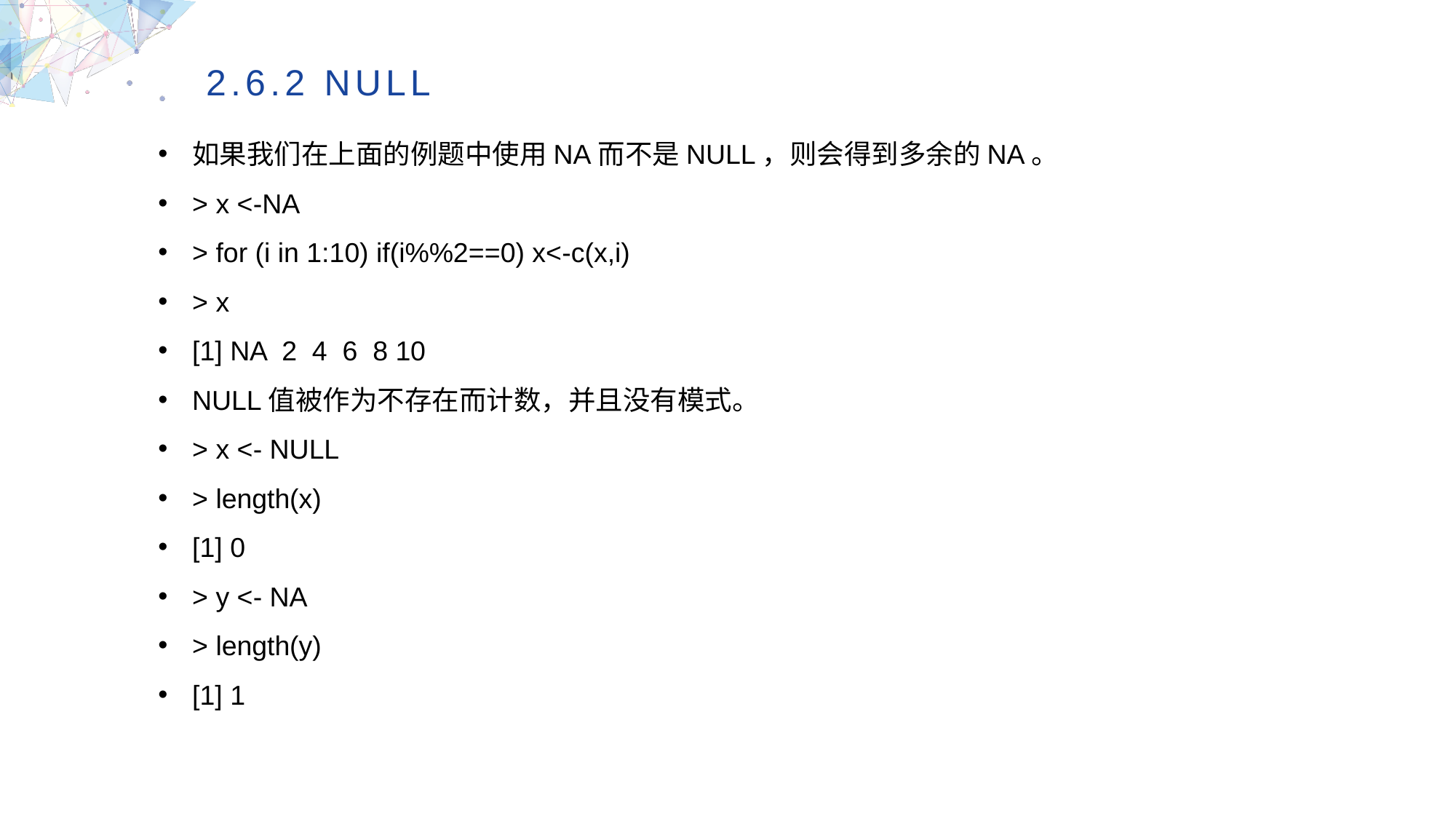

2.6.2 NULL
如果我们在上面的例题中使用NA而不是NULL，则会得到多余的NA。
> x <-NA
> for (i in 1:10) if(i%%2==0) x<-c(x,i)
> x
[1] NA  2  4  6  8 10
NULL值被作为不存在而计数，并且没有模式。
> x <- NULL
> length(x)
[1] 0
> y <- NA
> length(y)
[1] 1

MULTIPURPOSE PRESENTATION TEMPLATE | UNIQUE DESIGN
Welcome Message
Please replace text, click add relevant headline, modify the text content, also can copy your content to this directly. Please replace text, click add relevant headline, modify the text content, also can copy your content to this directly.